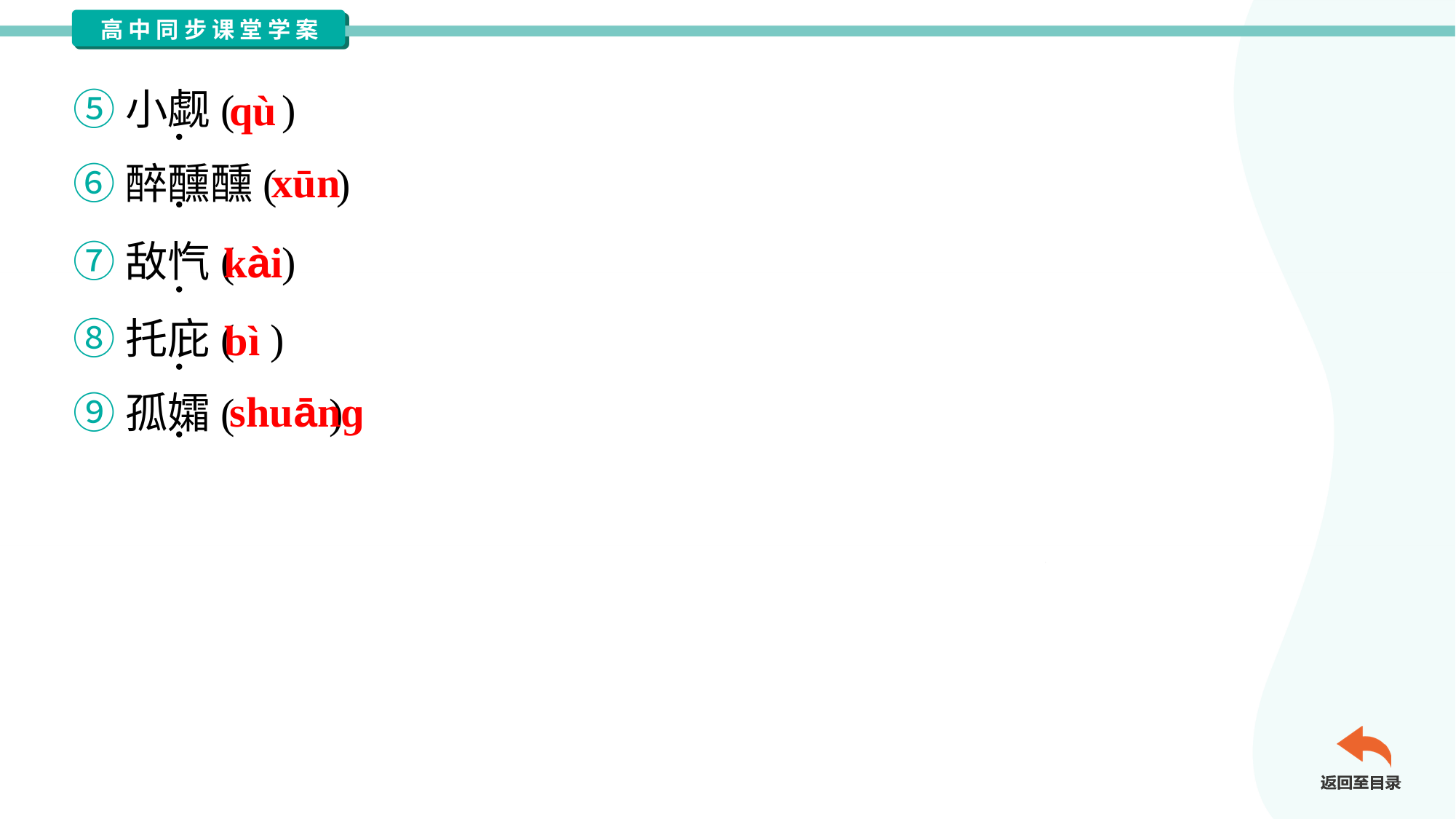

⑤小觑(    )
⑥醉醺醺(     )
qù
xūn

⑦敌忾(    )
⑧托庇(   )
⑨孤孀(        )
kài
bì

shuānɡ